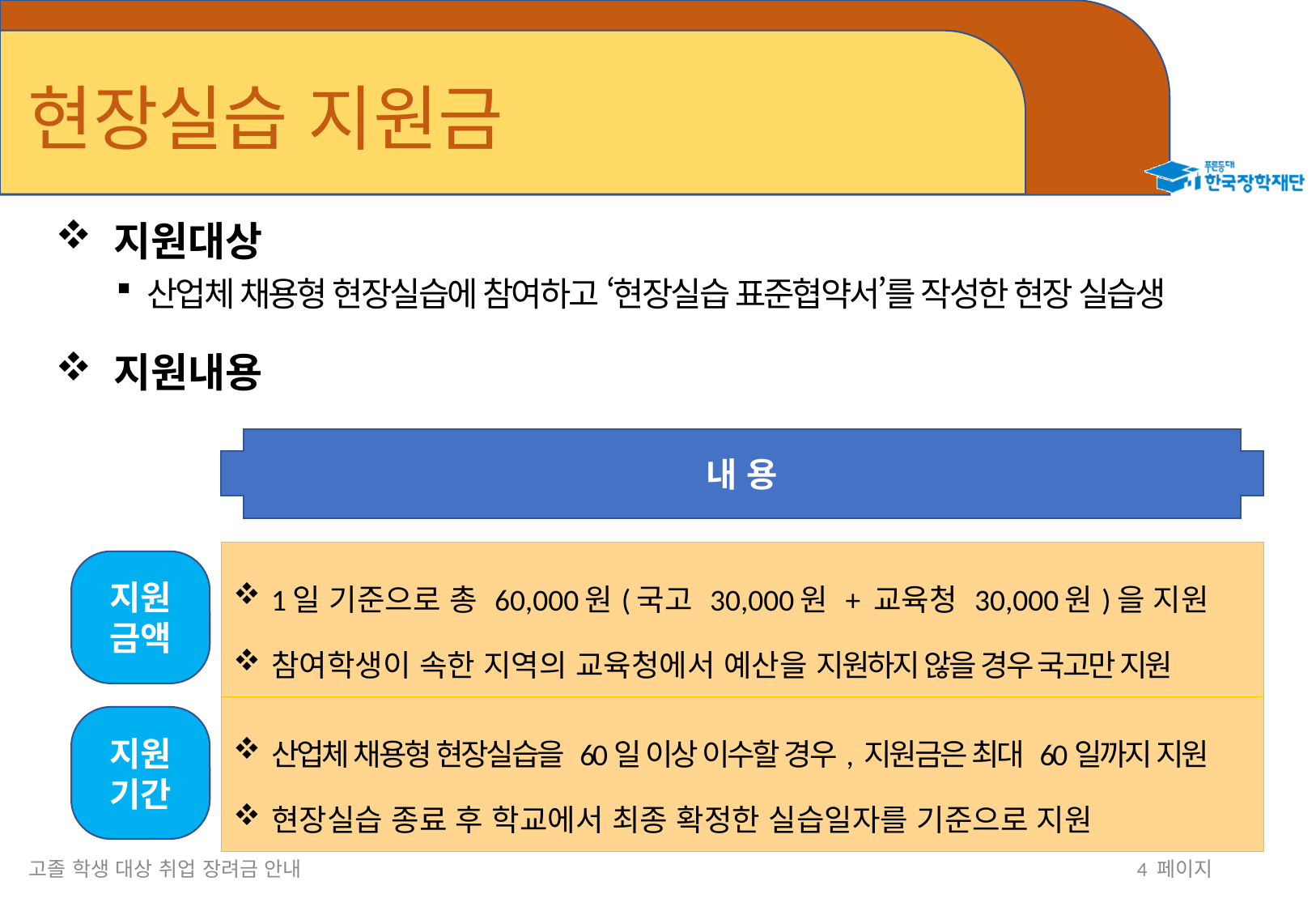

# 현장실습 지원금
 지원대상
산업체 채용형 현장실습에 참여하고 ‘현장실습 표준협약서’를 작성한 현장 실습생
 지원내용
내 용
| 1일 기준으로 총 60,000원(국고 30,000원 + 교육청 30,000원)을 지원 참여학생이 속한 지역의 교육청에서 예산을 지원하지 않을 경우 국고만 지원 |
| --- |
| 산업체 채용형 현장실습을 60일 이상 이수할 경우, 지원금은 최대 60일까지 지원 현장실습 종료 후 학교에서 최종 확정한 실습일자를 기준으로 지원 |
지원
금액
지원
기간
고졸 학생 대상 취업 장려금 안내
4 페이지